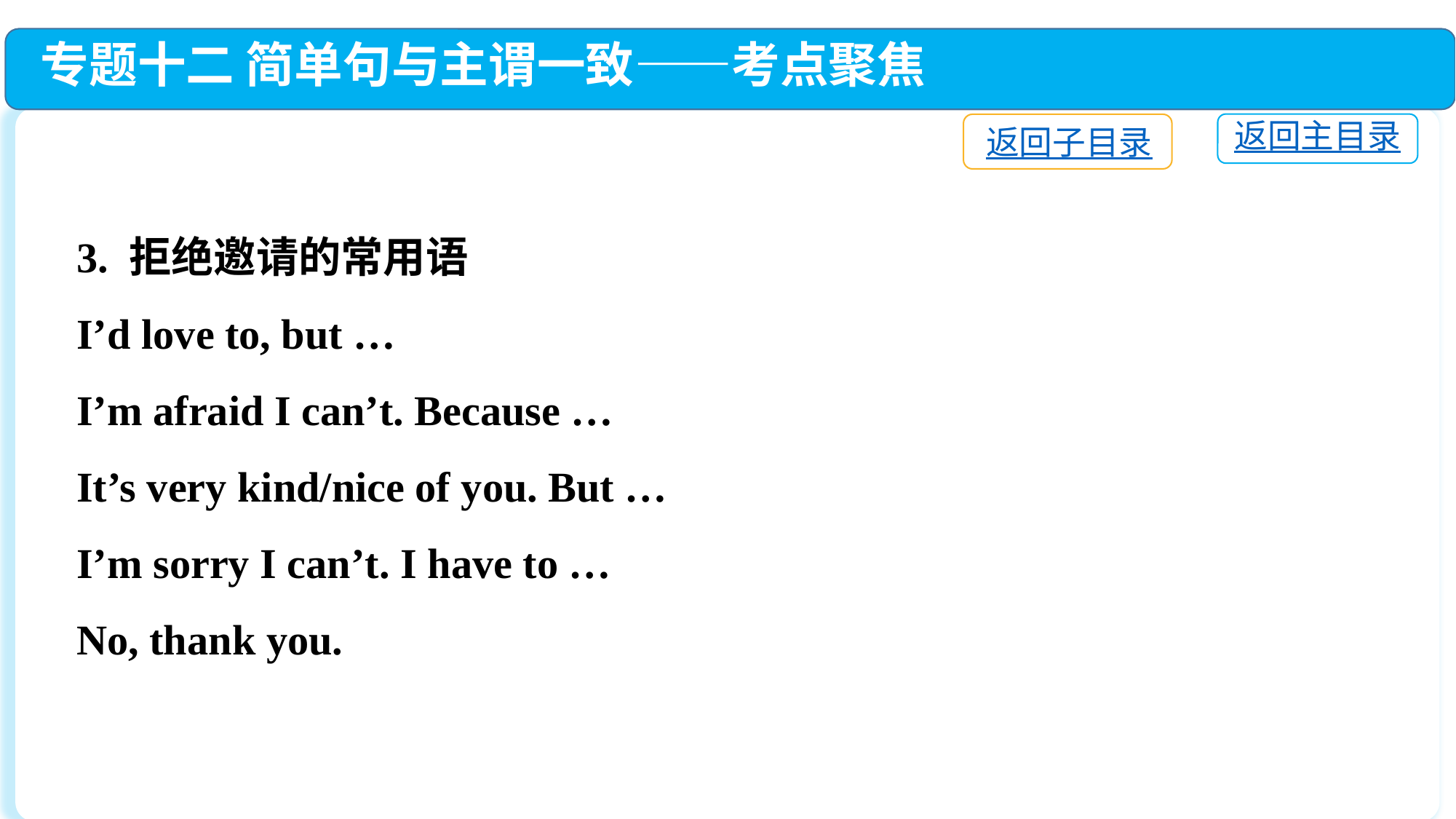

专题十二 简单句与主谓一致——考点聚焦

返回主目录

返回子目录
3. 拒绝邀请的常用语
I’d love to, but …
I’m afraid I can’t. Because …
It’s very kind/nice of you. But …
I’m sorry I can’t. I have to …
No, thank you.